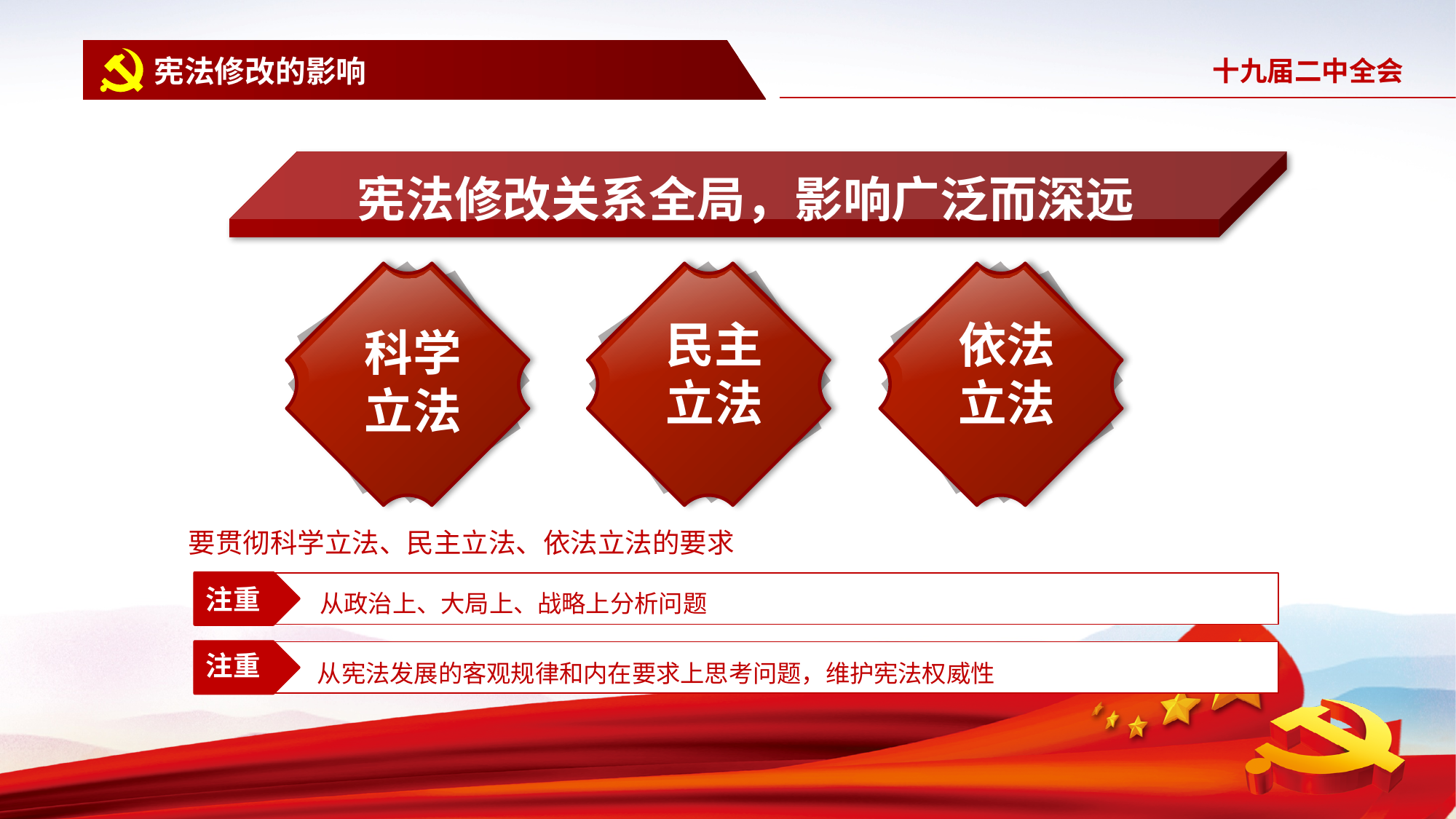

宪法修改的影响
宪法修改关系全局，影响广泛而深远

科学
立法

民主
立法

依法
立法
要贯彻科学立法、民主立法、依法立法的要求
从政治上、大局上、战略上分析问题

注重
从宪法发展的客观规律和内在要求上思考问题，维护宪法权威性

注重